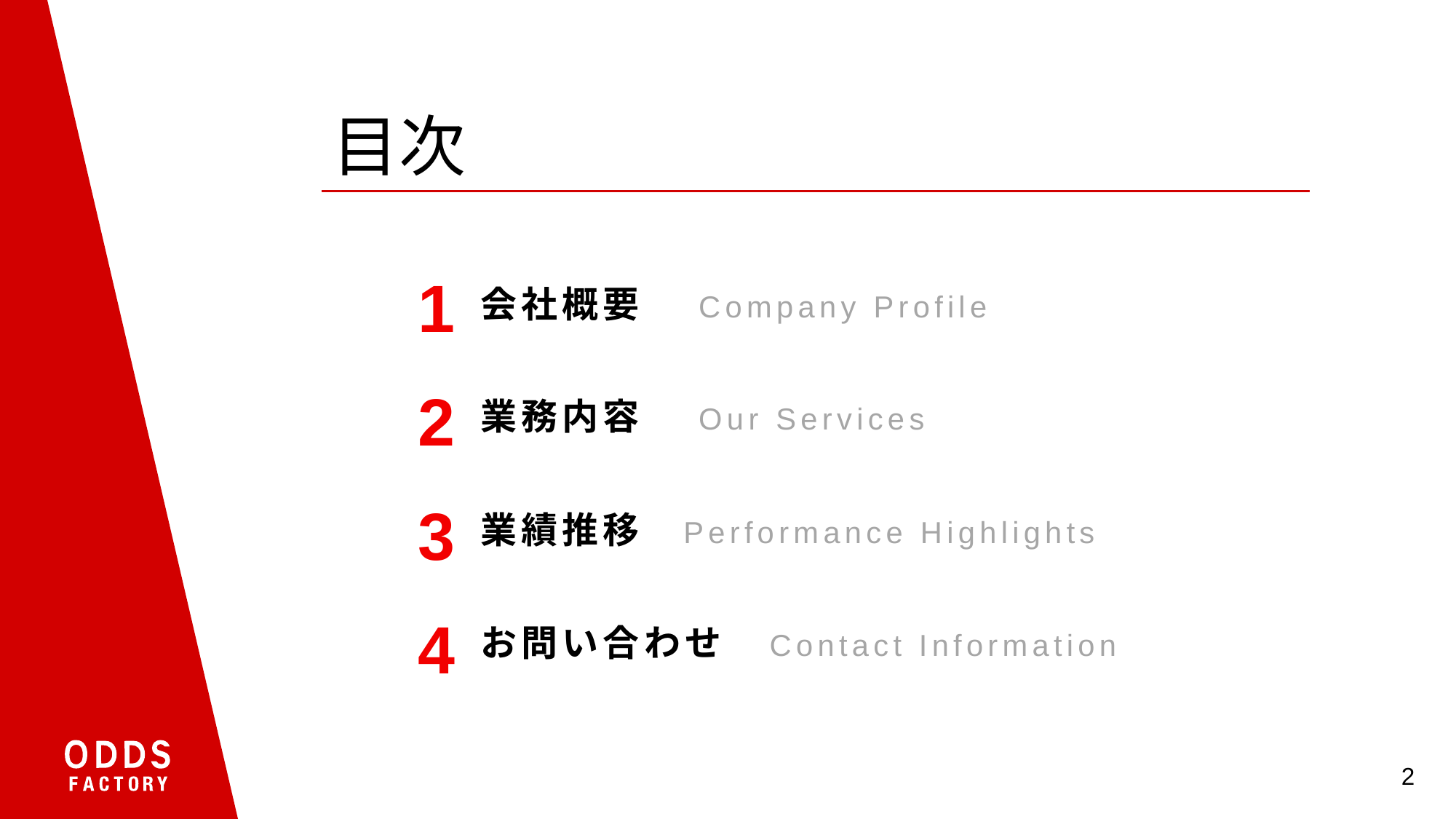

# 目次
1
会社概要	Company Profile
2
業務内容	Our Services
3
業績推移	Performance Highlights
4
お問い合わせ	Contact Information